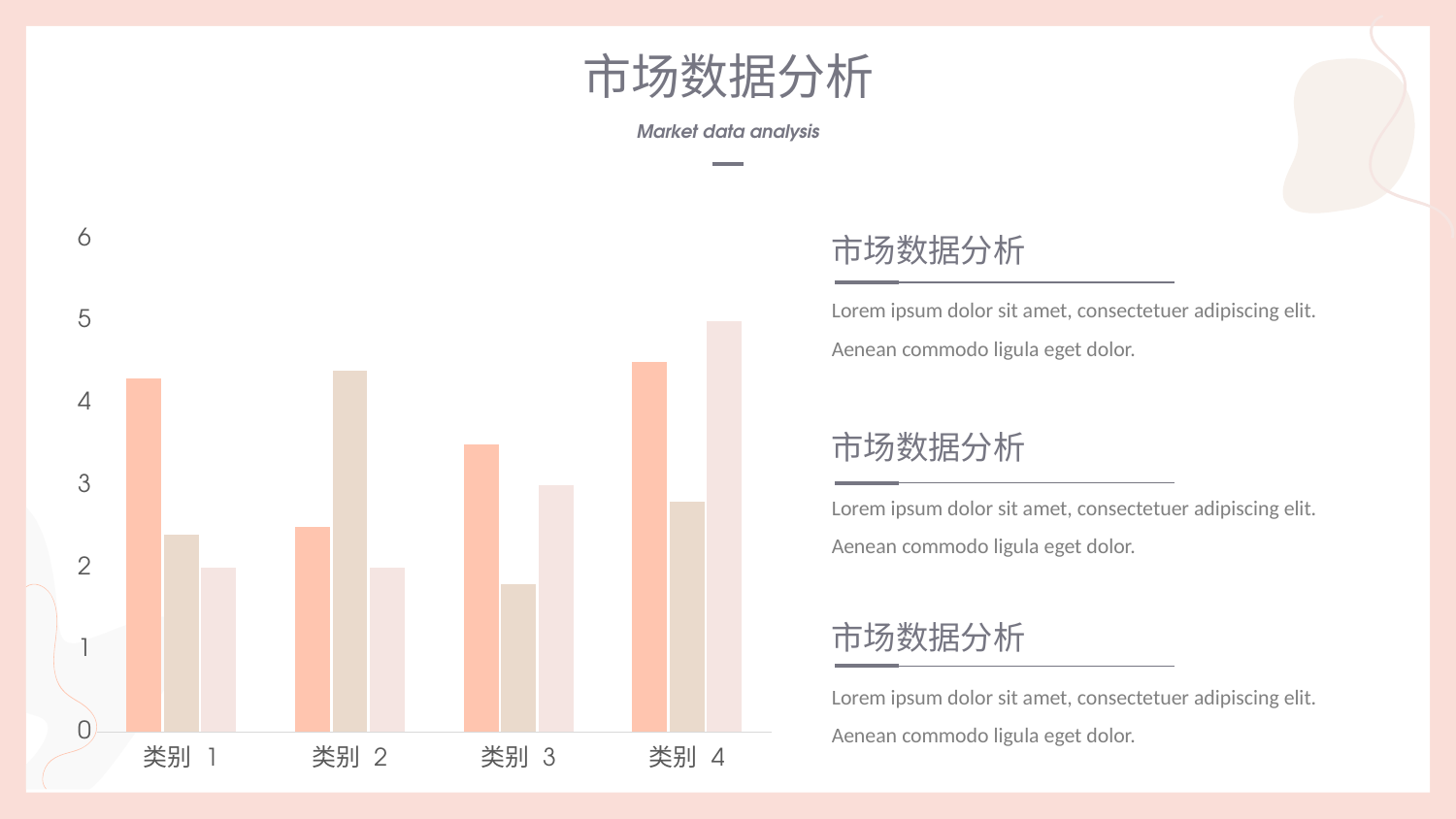

市场数据分析
Market data analysis

### Chart

| Category | 系列 1 | 系列 2 | 系列 3 |
|---|---|---|---|
| 类别 1 | 4.3 | 2.4 | 2.0 |
| 类别 2 | 2.5 | 4.4 | 2.0 |
| 类别 3 | 3.5 | 1.8 | 3.0 |
| 类别 4 | 4.5 | 2.8 | 5.0 |
市场数据分析
Lorem ipsum dolor sit amet, consectetuer adipiscing elit. Aenean commodo ligula eget dolor.
市场数据分析
Lorem ipsum dolor sit amet, consectetuer adipiscing elit. Aenean commodo ligula eget dolor.
市场数据分析
Lorem ipsum dolor sit amet, consectetuer adipiscing elit. Aenean commodo ligula eget dolor.